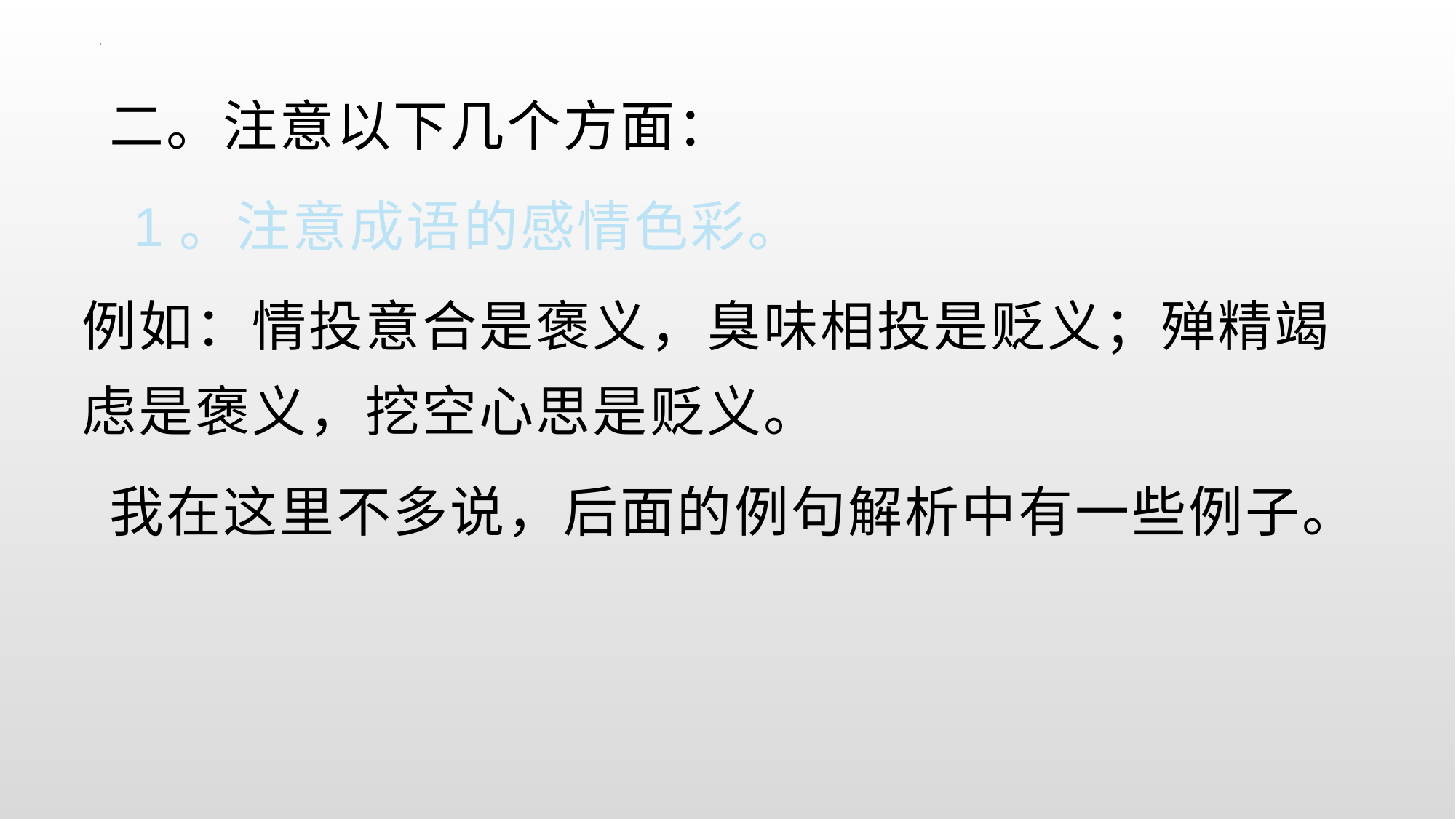

二。注意以下几个方面：
   1。注意成语的感情色彩。
例如：情投意合是褒义，臭味相投是贬义；殚精竭虑是褒义，挖空心思是贬义。
 我在这里不多说，后面的例句解析中有一些例子。